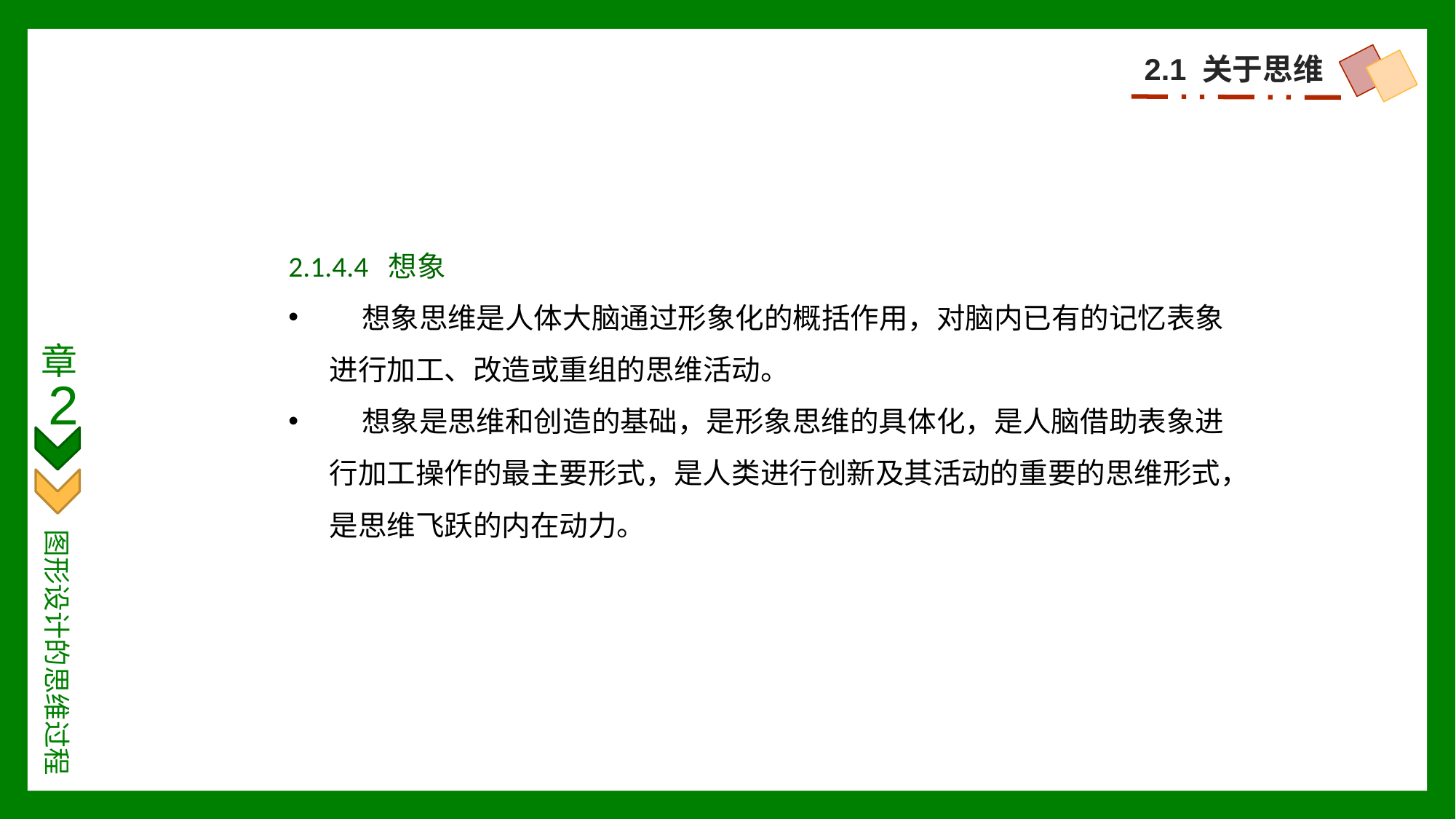

2.1 关于思维

2.1.4.4  想象
    想象思维是人体大脑通过形象化的概括作用，对脑内已有的记忆表象进行加工、改造或重组的思维活动。
    想象是思维和创造的基础，是形象思维的具体化，是人脑借助表象进行加工操作的最主要形式，是人类进行创新及其活动的重要的思维形式，是思维飞跃的内在动力。
章
2

图形设计的思维过程